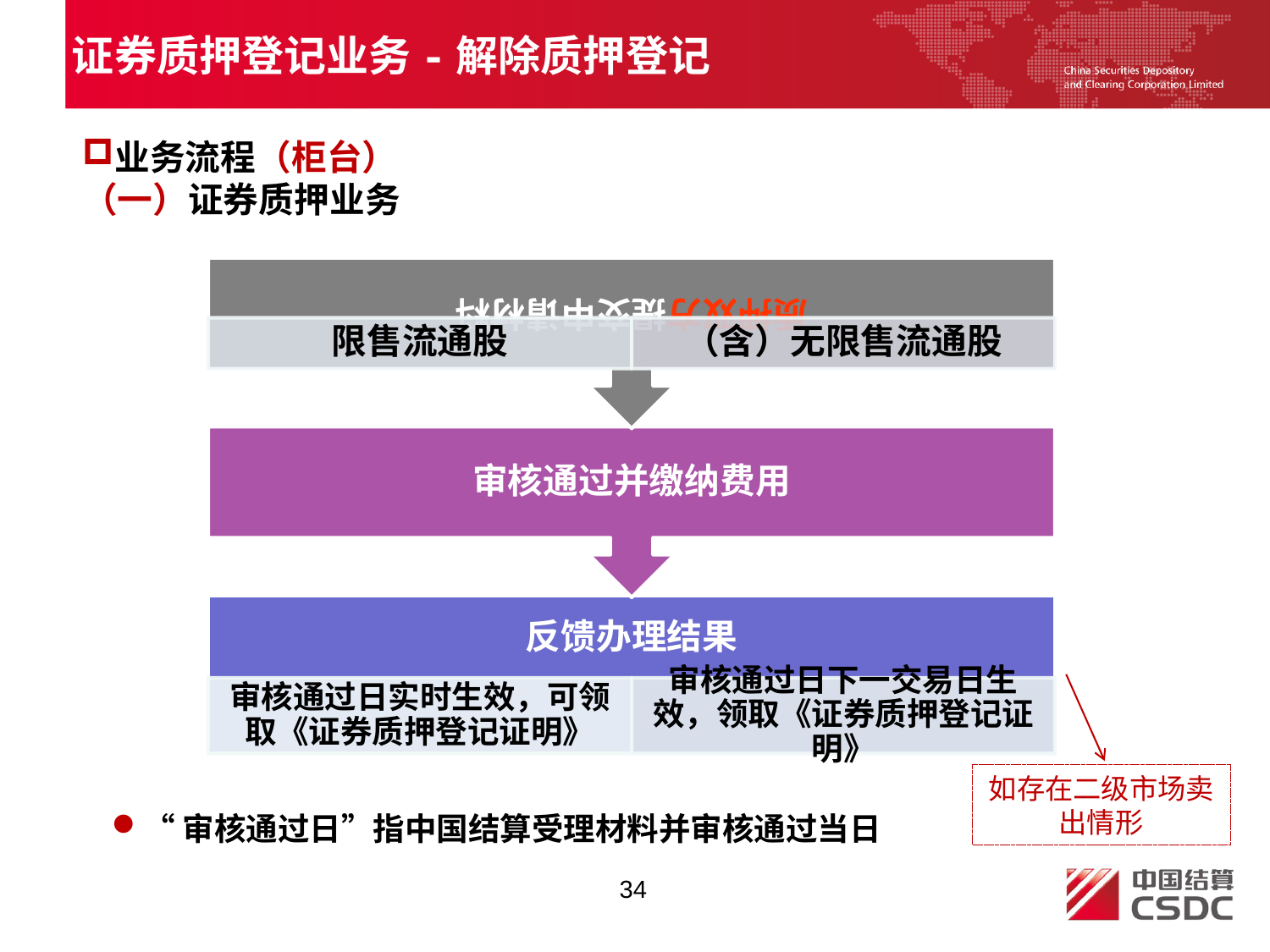

证券质押登记业务-解除质押登记
业务流程（柜台）
（一）证券质押业务

反馈办理结果
审核通过日实时生效，可领取《证券质押登记证明》
审核通过日下一交易日生效，领取《证券质押登记证明》
审核通过并缴纳费用
质押双方提交申请材料
限售流通股
（含）无限售流通股
如存在二级市场卖出情形
“审核通过日”指中国结算受理材料并审核通过当日
34